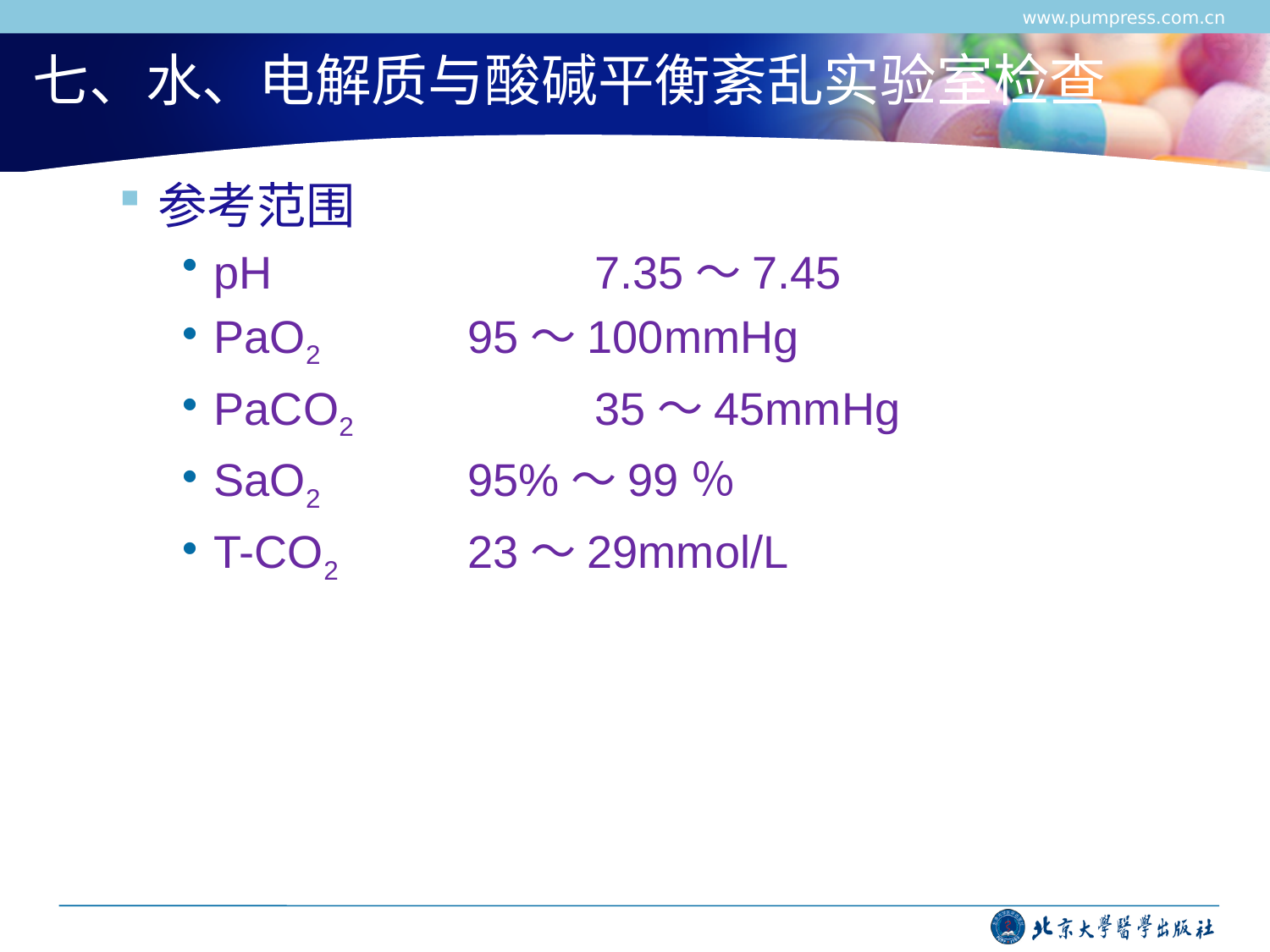

www.pumpress.com.cn
# 七、水、电解质与酸碱平衡紊乱实验室检查
参考范围
pH  			7.35～7.45
PaO2		95～100mmHg
PaCO2		35～45mmHg
SaO2		95%～99％
T-CO2		23～29mmol/L